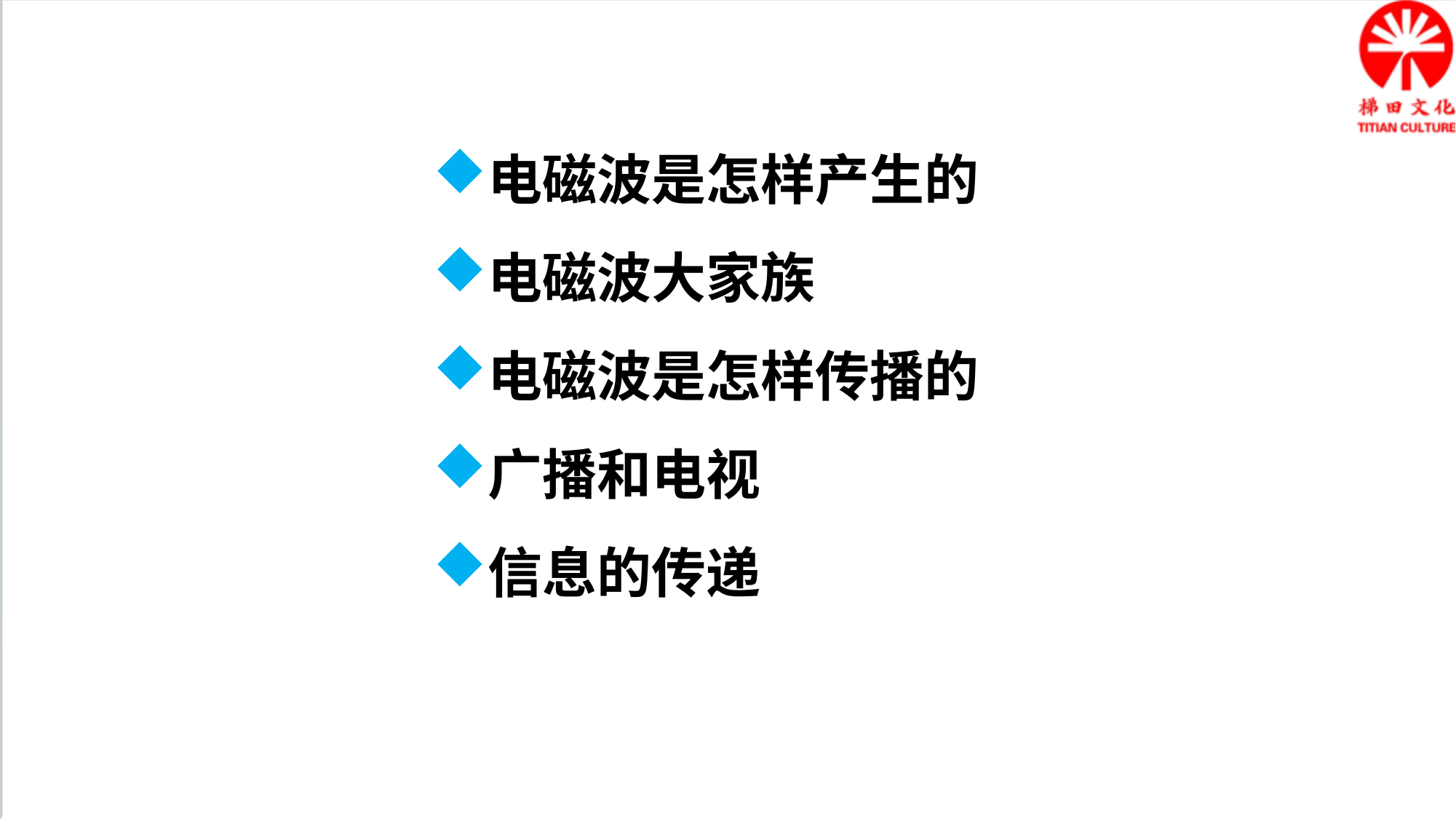

电磁波是怎样产生的
电磁波大家族
电磁波是怎样传播的
广播和电视
信息的传递